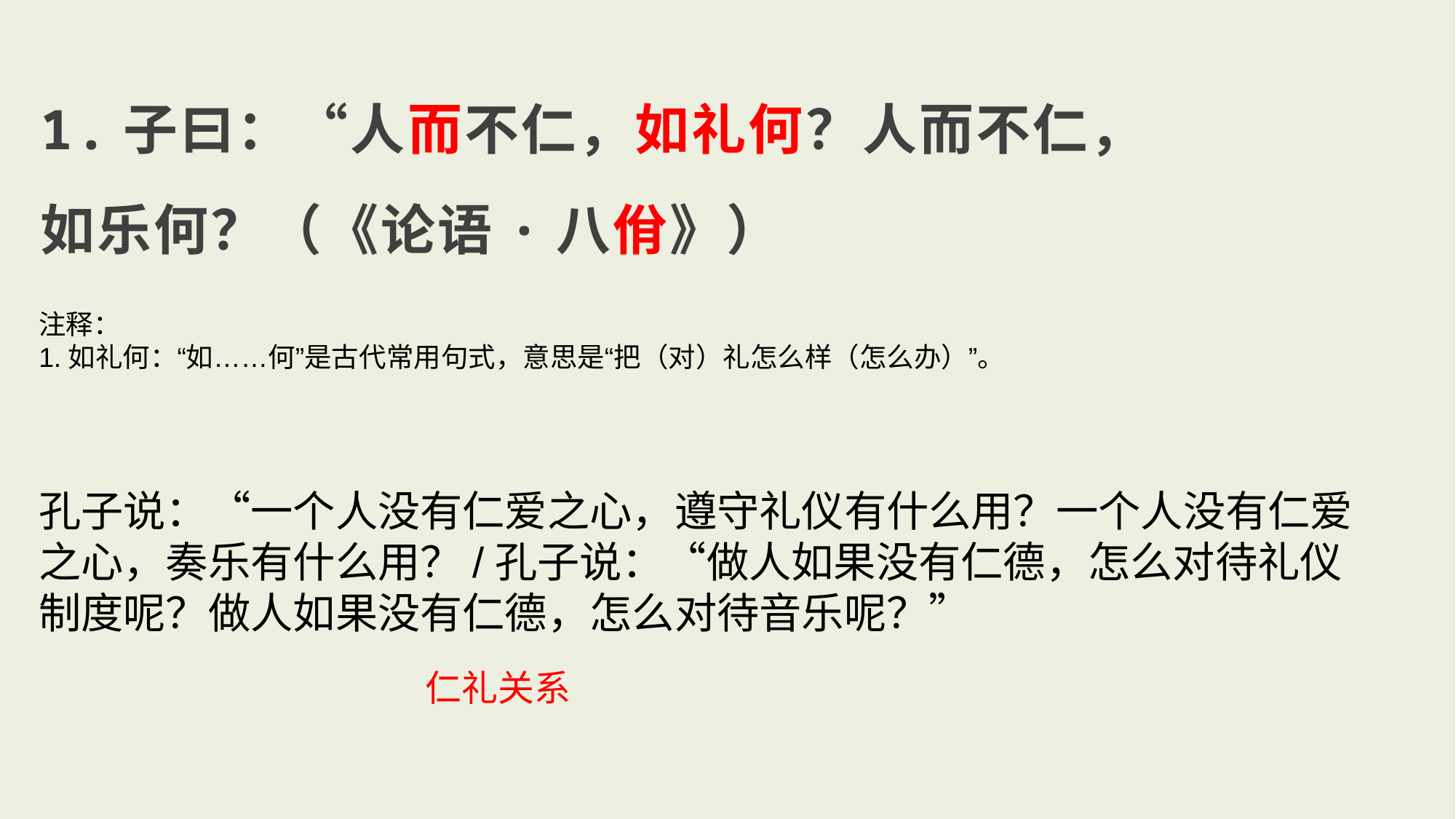

1.子曰：“人而不仁，如礼何？人而不仁，
如乐何？（《论语·八佾》）
注释：
1.如礼何：“如……何”是古代常用句式，意思是“把（对）礼怎么样（怎么办）”。
孔子说：“一个人没有仁爱之心，遵守礼仪有什么用？一个人没有仁爱之心，奏乐有什么用？/孔子说：“做人如果没有仁德，怎么对待礼仪制度呢？做人如果没有仁德，怎么对待音乐呢？”
仁礼关系